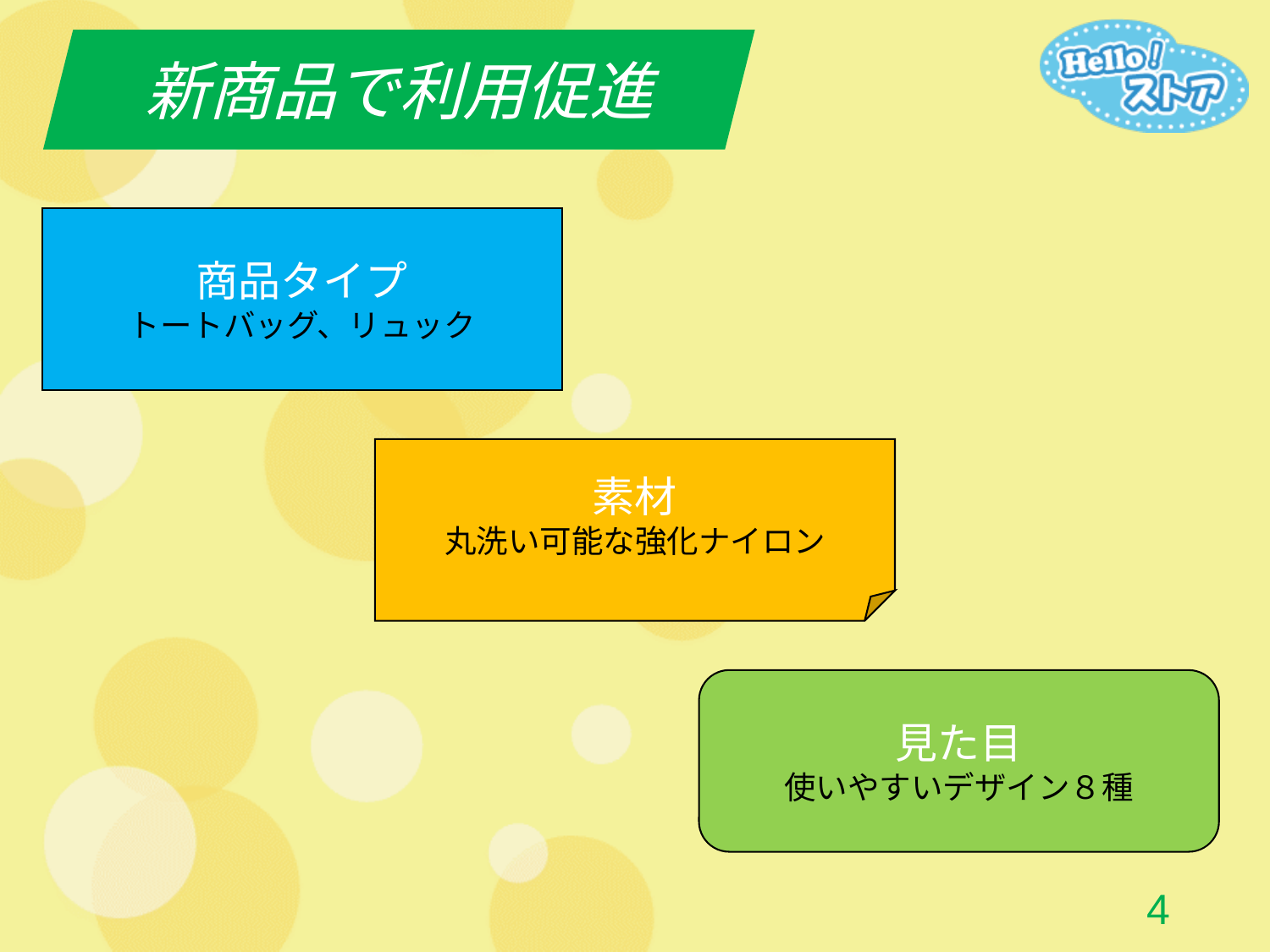

新商品で利用促進
商品タイプ
トートバッグ、リュック
素材
丸洗い可能な強化ナイロン
見た目
使いやすいデザイン８種
4